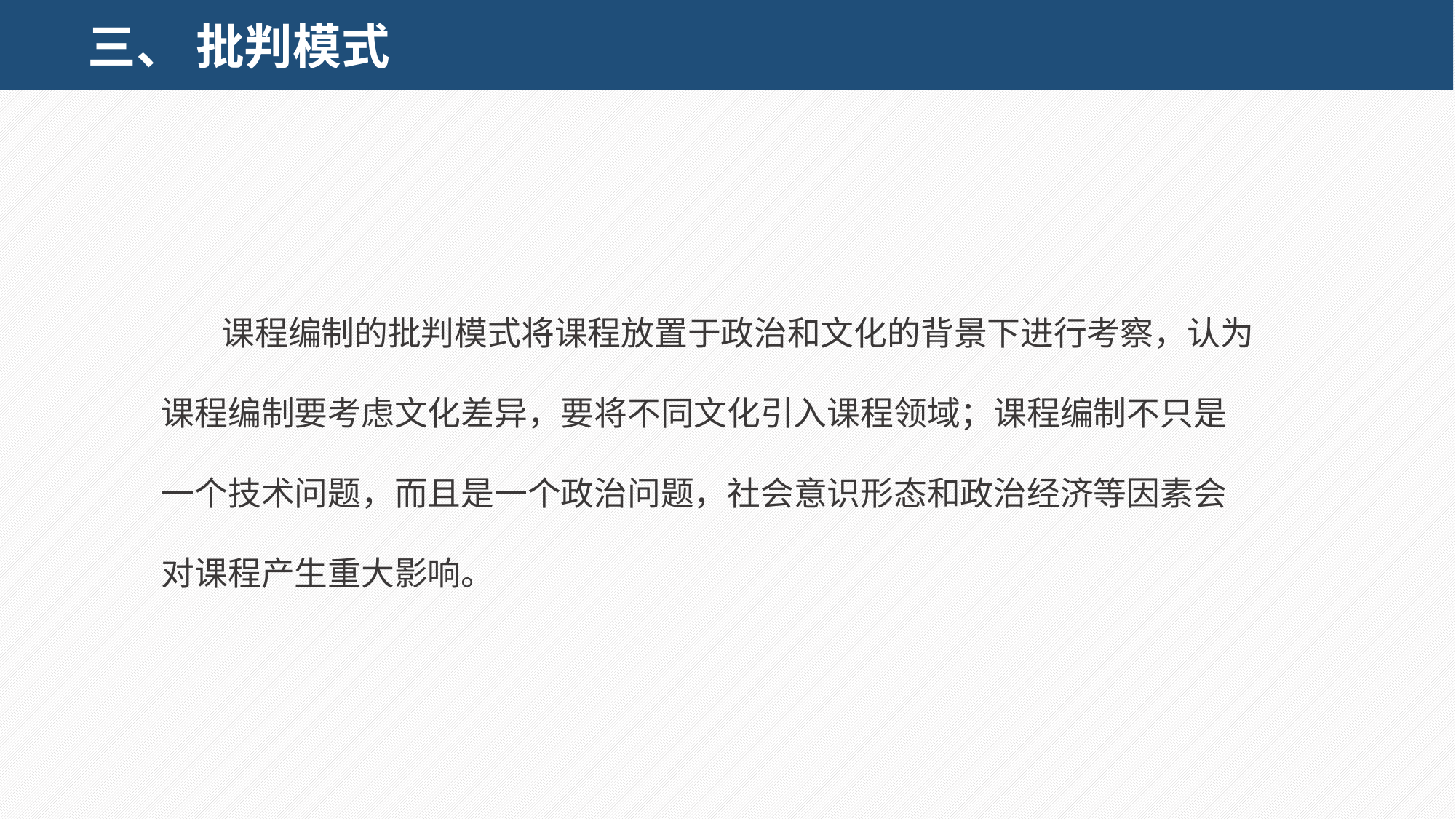

三、 批判模式
       课程编制的批判模式将课程放置于政治和文化的背景下进行考察，认为课程编制要考虑文化差异，要将不同文化引入课程领域；课程编制不只是一个技术问题，而且是一个政治问题，社会意识形态和政治经济等因素会对课程产生重大影响。